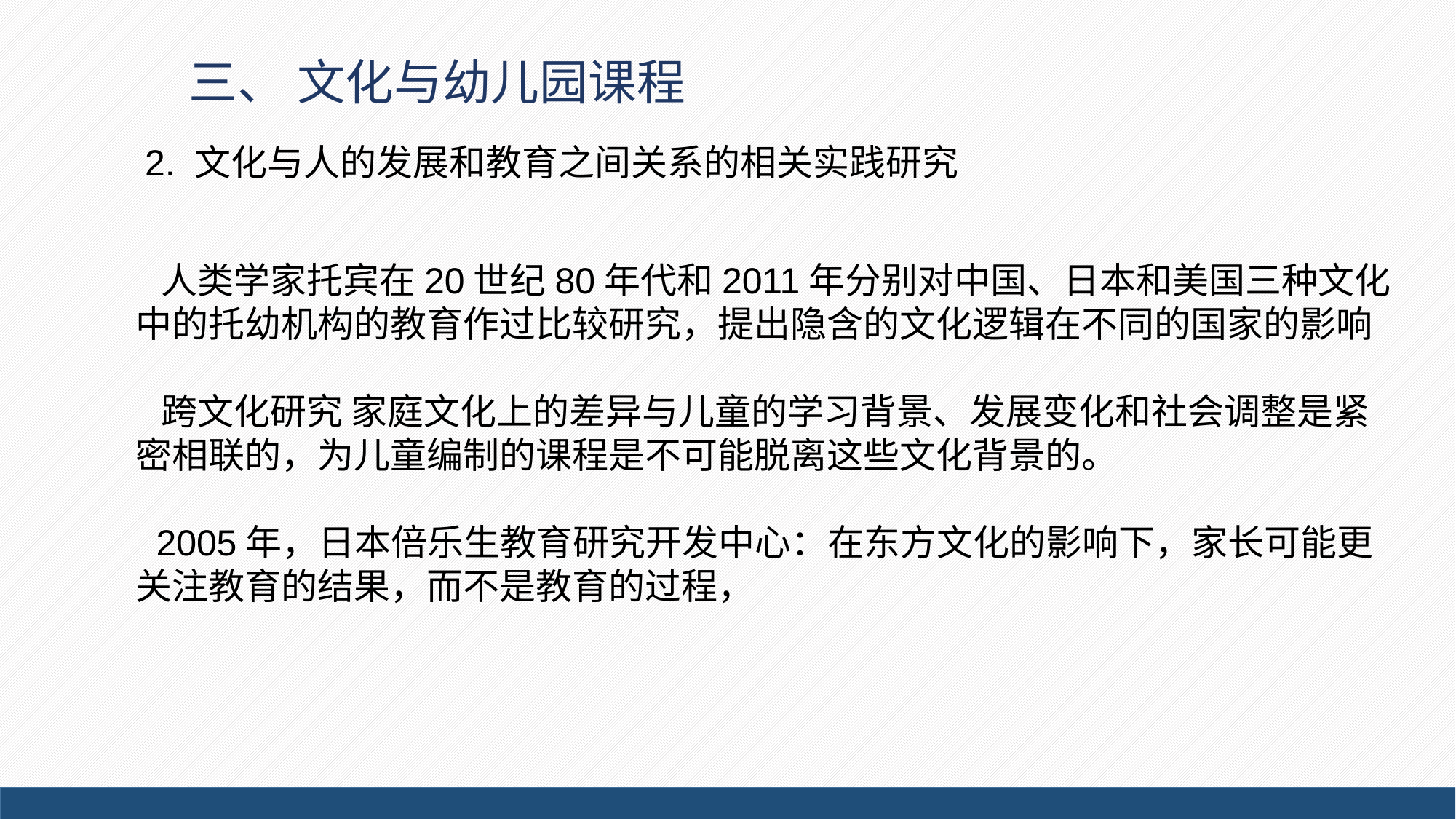

# 三、 文化与幼儿园课程
 2. 文化与人的发展和教育之间关系的相关实践研究

  人类学家托宾在20世纪80年代和2011年分别对中国、日本和美国三种文化中的托幼机构的教育作过比较研究，提出隐含的文化逻辑在不同的国家的影响

  跨文化研究 家庭文化上的差异与儿童的学习背景、发展变化和社会调整是紧密相联的，为儿童编制的课程是不可能脱离这些文化背景的。

  2005年，日本倍乐生教育研究开发中心：在东方文化的影响下，家长可能更关注教育的结果，而不是教育的过程，